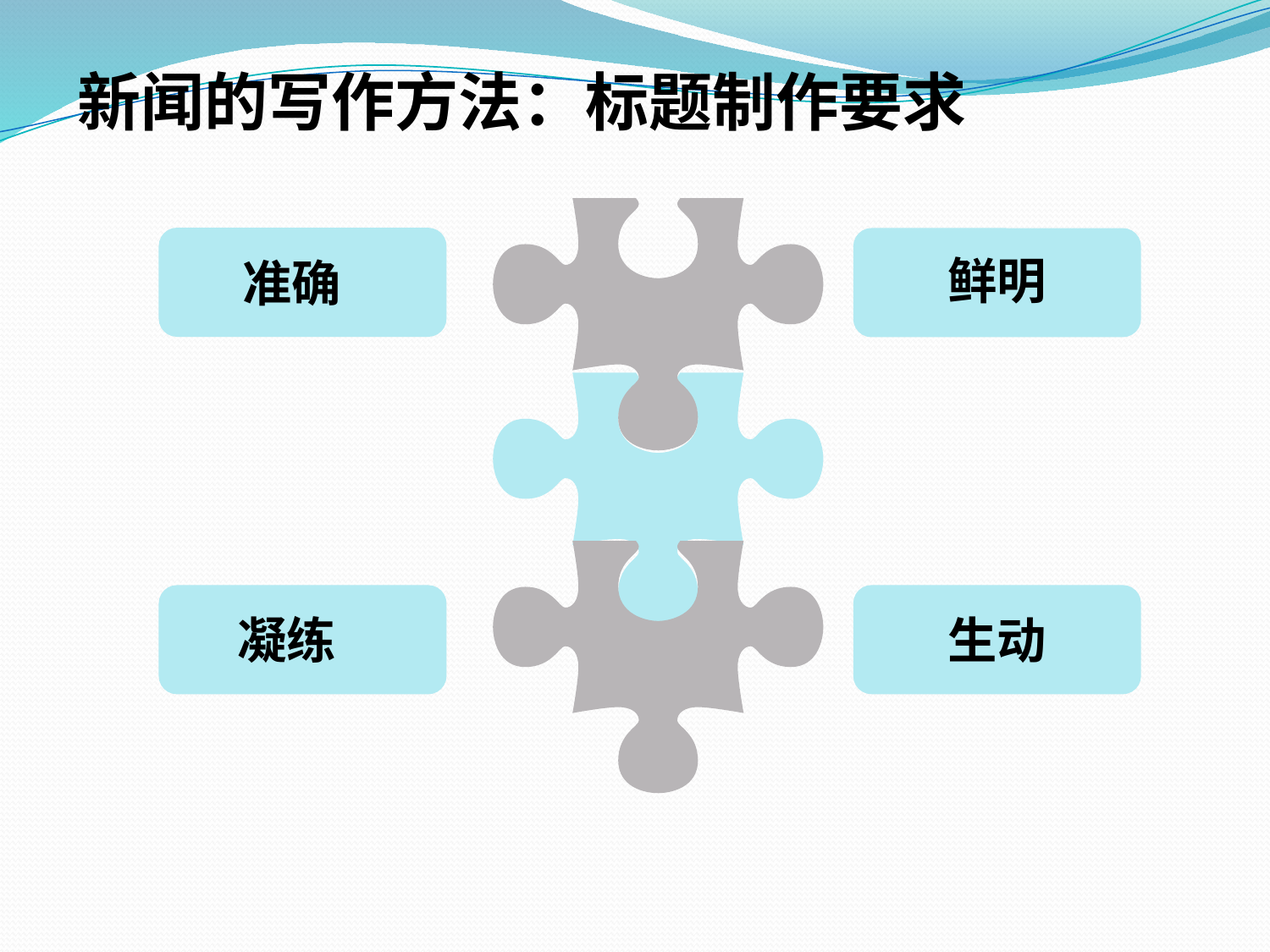

新闻的写作方法：标题制作要求

鲜明
准确
点击添加文本

点击添加文本

点击添加文本
凝练
生动
点击添加文本